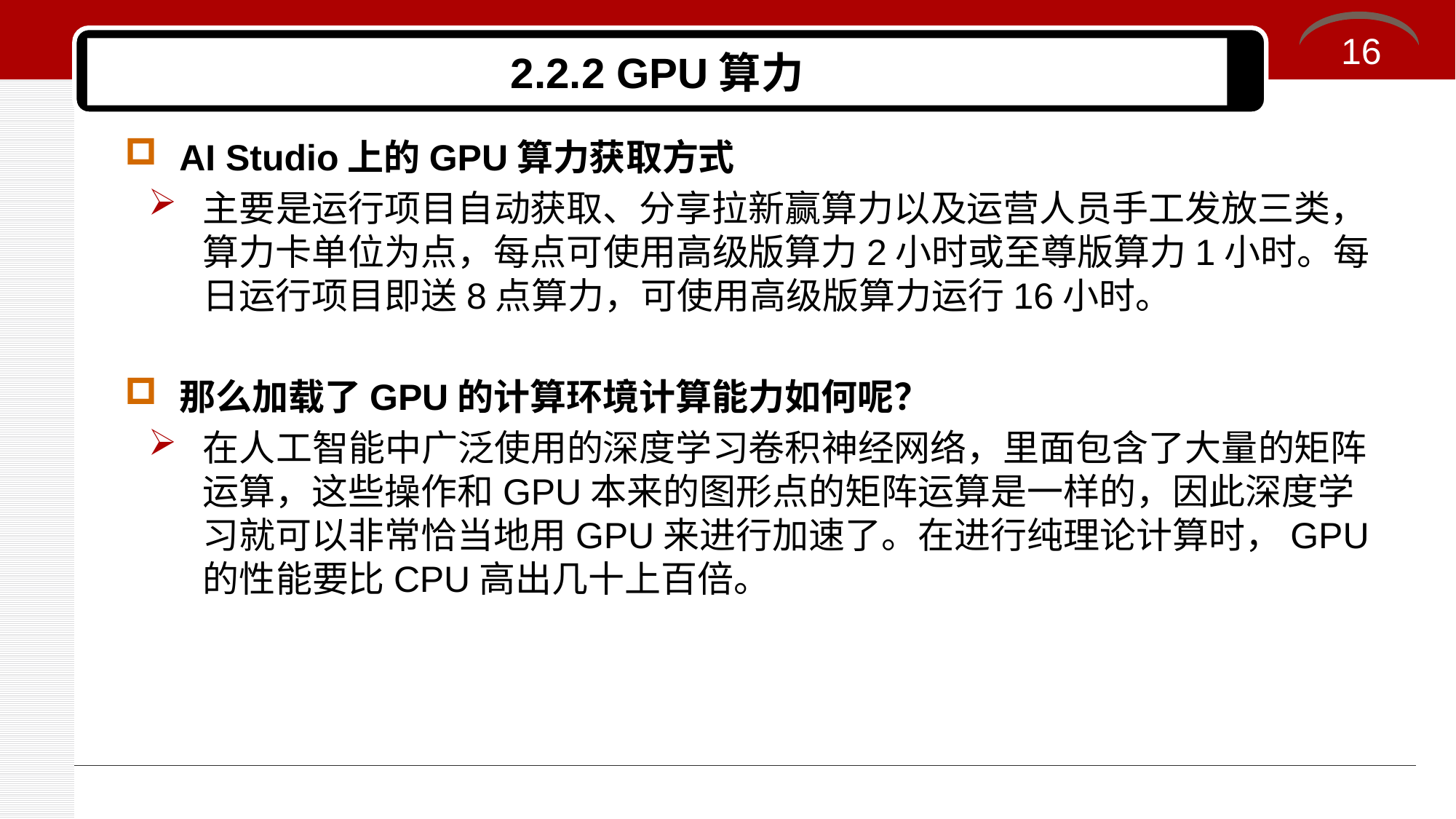

16
# 2.2.2 GPU算力
AI Studio上的GPU算力获取方式
主要是运行项目自动获取、分享拉新赢算力以及运营人员手工发放三类，算力卡单位为点，每点可使用高级版算力2小时或至尊版算力1小时。每日运行项目即送8点算力，可使用高级版算力运行16小时。

那么加载了GPU的计算环境计算能力如何呢？
在人工智能中广泛使用的深度学习卷积神经网络，里面包含了大量的矩阵运算，这些操作和GPU本来的图形点的矩阵运算是一样的，因此深度学习就可以非常恰当地用GPU来进行加速了。在进行纯理论计算时，GPU的性能要比CPU高出几十上百倍。